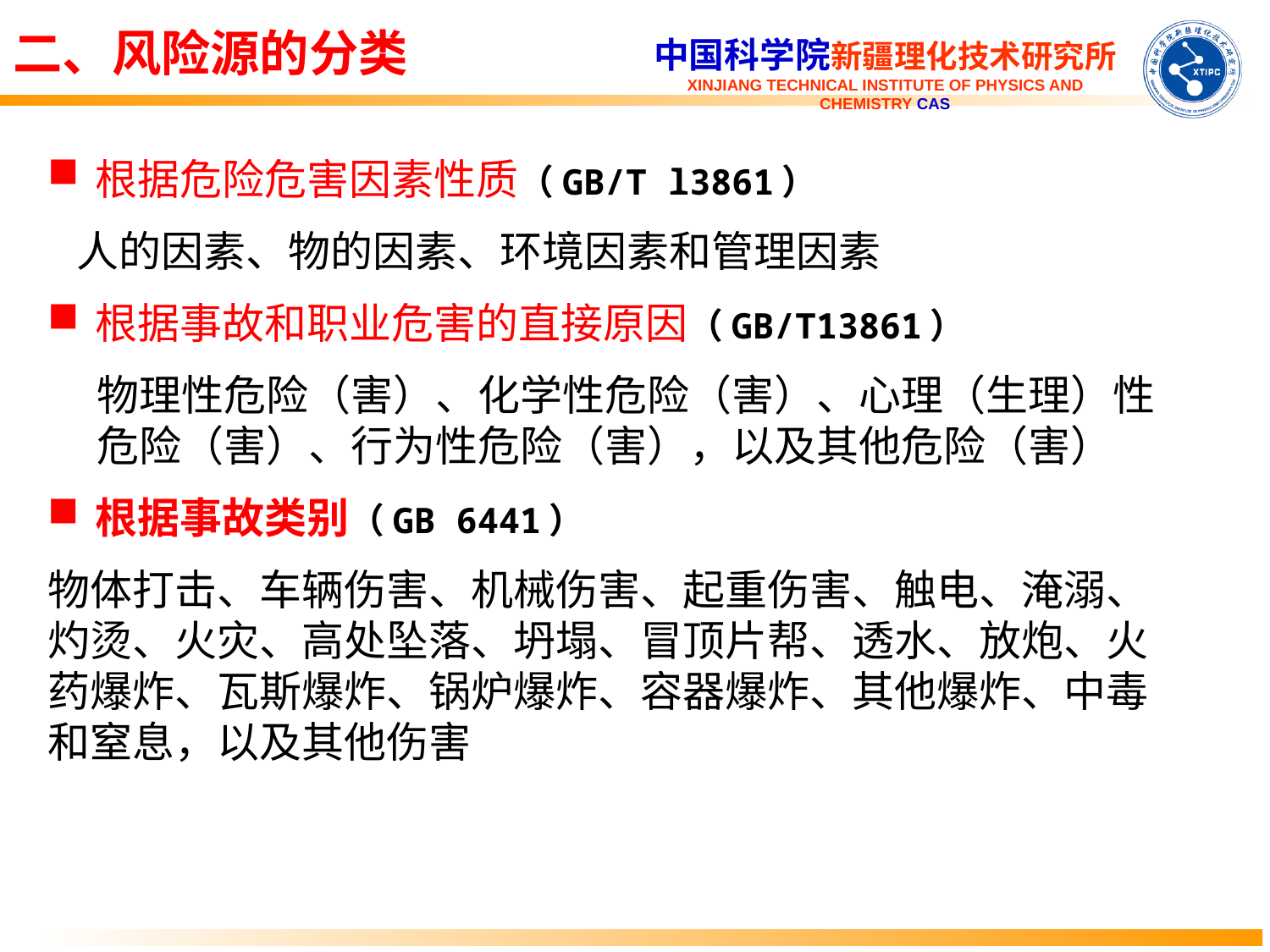

二、风险源的分类
根据危险危害因素性质（GB/T l3861）
  人的因素、物的因素、环境因素和管理因素
根据事故和职业危害的直接原因（GB/T13861）
物理性危险（害）、化学性危险（害）、心理（生理）性危险（害）、行为性危险（害），以及其他危险（害）
根据事故类别（GB 6441）
物体打击、车辆伤害、机械伤害、起重伤害、触电、淹溺、灼烫、火灾、高处坠落、坍塌、冒顶片帮、透水、放炮、火药爆炸、瓦斯爆炸、锅炉爆炸、容器爆炸、其他爆炸、中毒和窒息，以及其他伤害